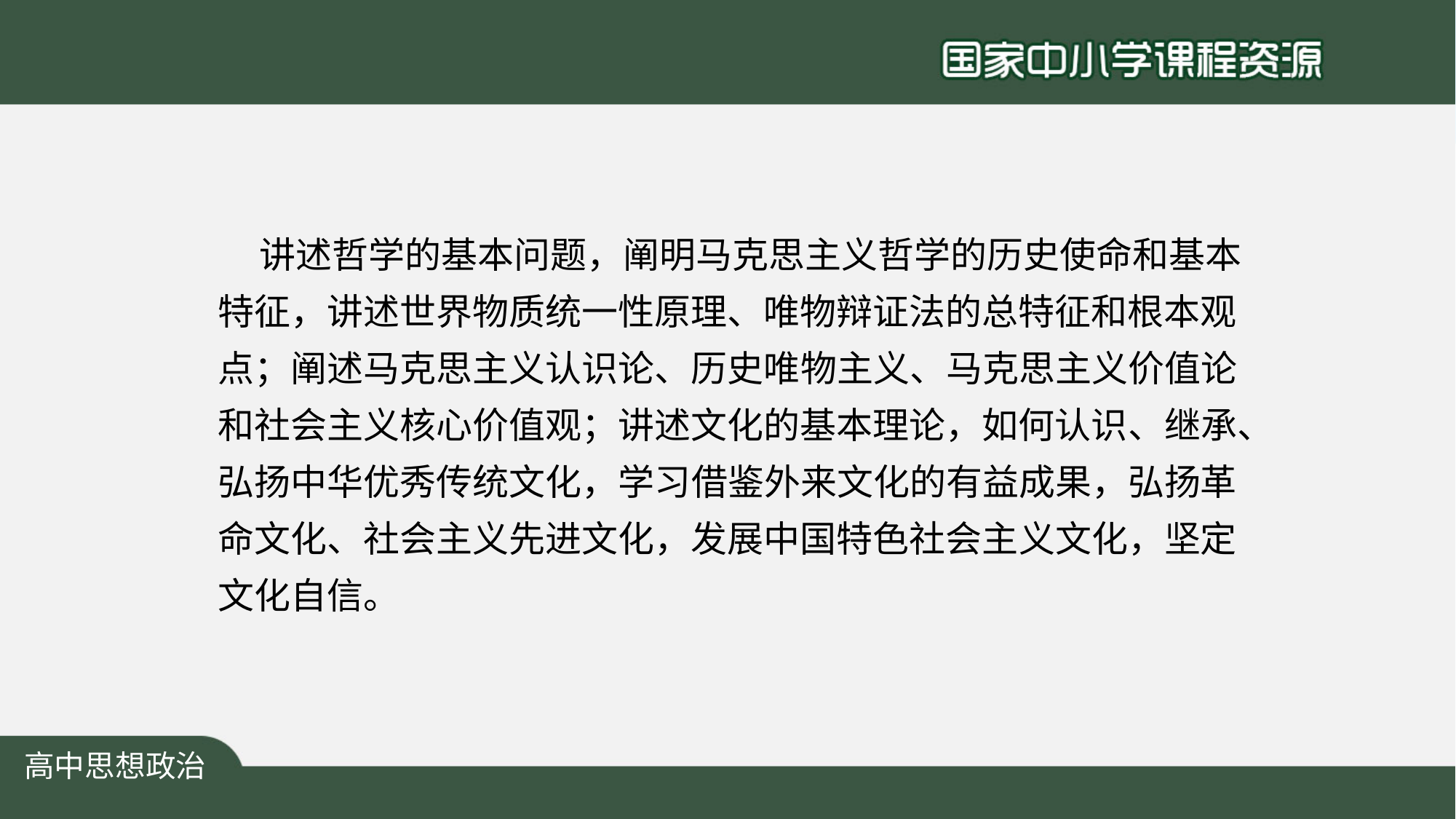

讲述哲学的基本问题，阐明马克思主义哲学的历史使命和基本特征，讲述世界物质统一性原理、唯物辩证法的总特征和根本观点；阐述马克思主义认识论、历史唯物主义、马克思主义价值论和社会主义核心价值观；讲述文化的基本理论，如何认识、继承、弘扬中华优秀传统文化，学习借鉴外来文化的有益成果，弘扬革命文化、社会主义先进文化，发展中国特色社会主义文化，坚定文化自信。